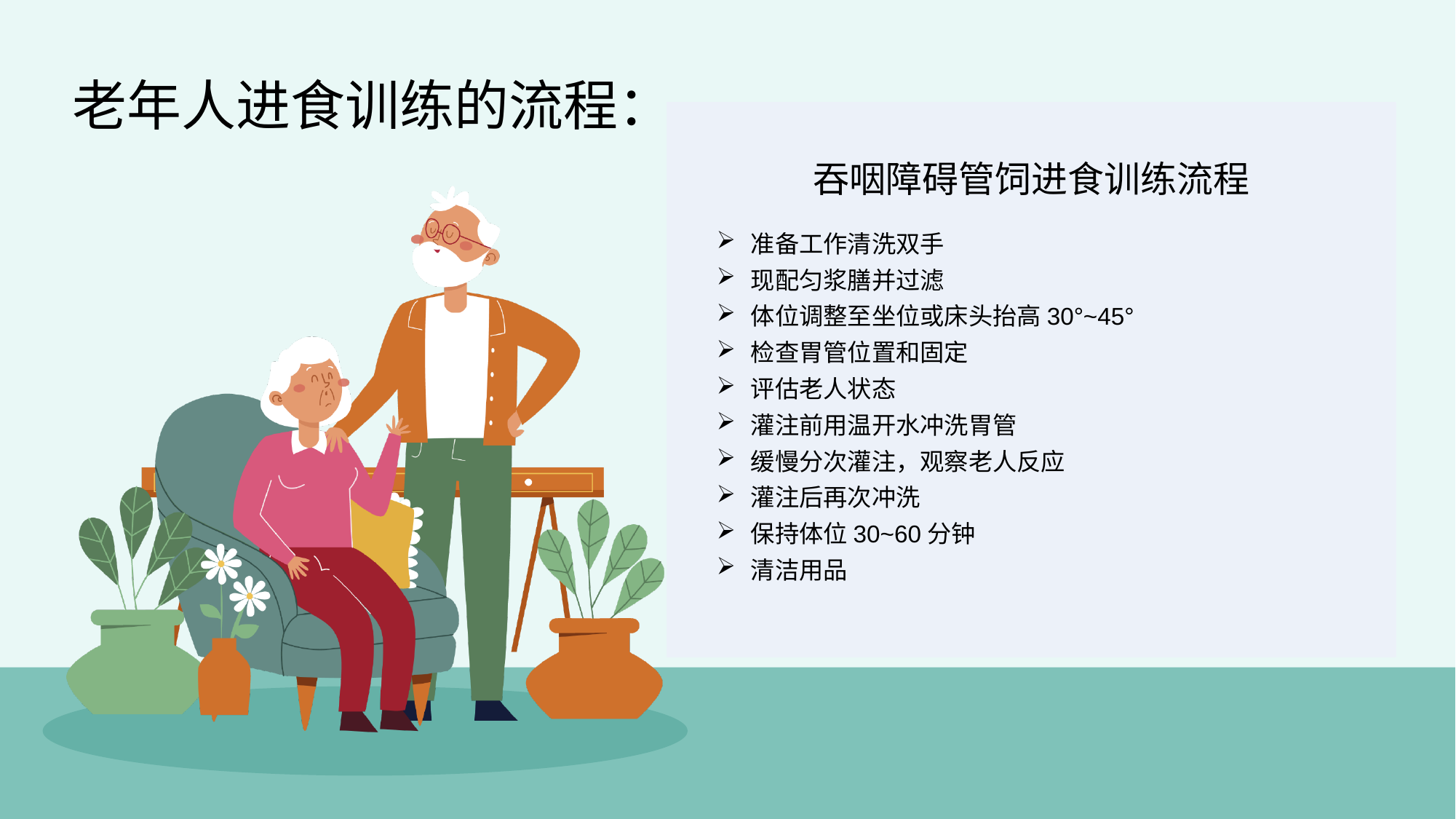

老年人进食训练的流程：

吞咽障碍管饲进食训练流程
准备工作清洗双手
现配匀浆膳并过滤
体位调整至坐位或床头抬高30°~45°
检查胃管位置和固定
评估老人状态
灌注前用温开水冲洗胃管
缓慢分次灌注，观察老人反应
灌注后再次冲洗
保持体位30~60分钟
清洁用品